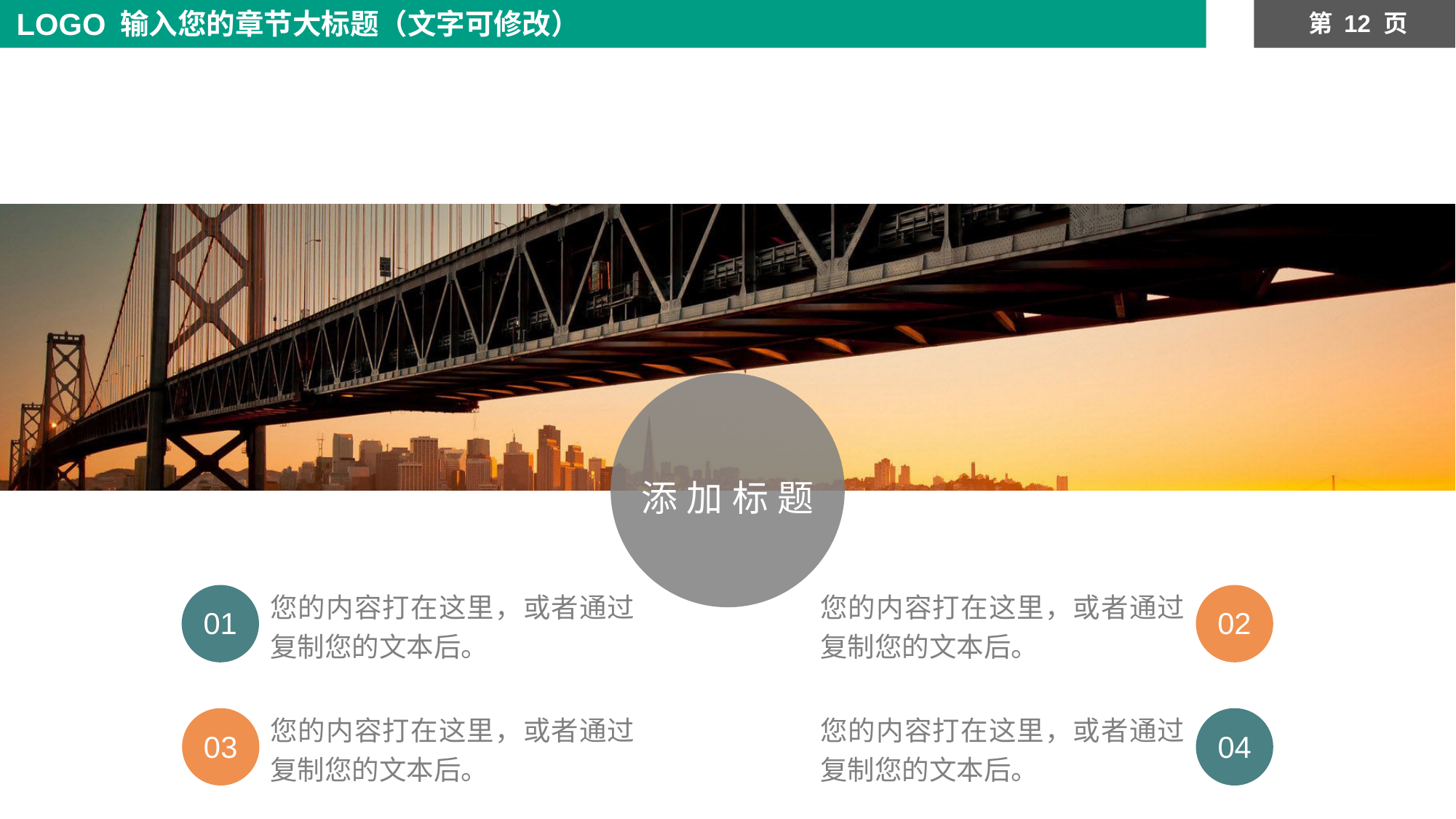

LOGO
输入您的章节大标题（文字可修改）
第 12 页

添加标题
您的内容打在这里，或者通过复制您的文本后。
您的内容打在这里，或者通过复制您的文本后。

01

02
您的内容打在这里，或者通过复制您的文本后。
您的内容打在这里，或者通过复制您的文本后。

03

04